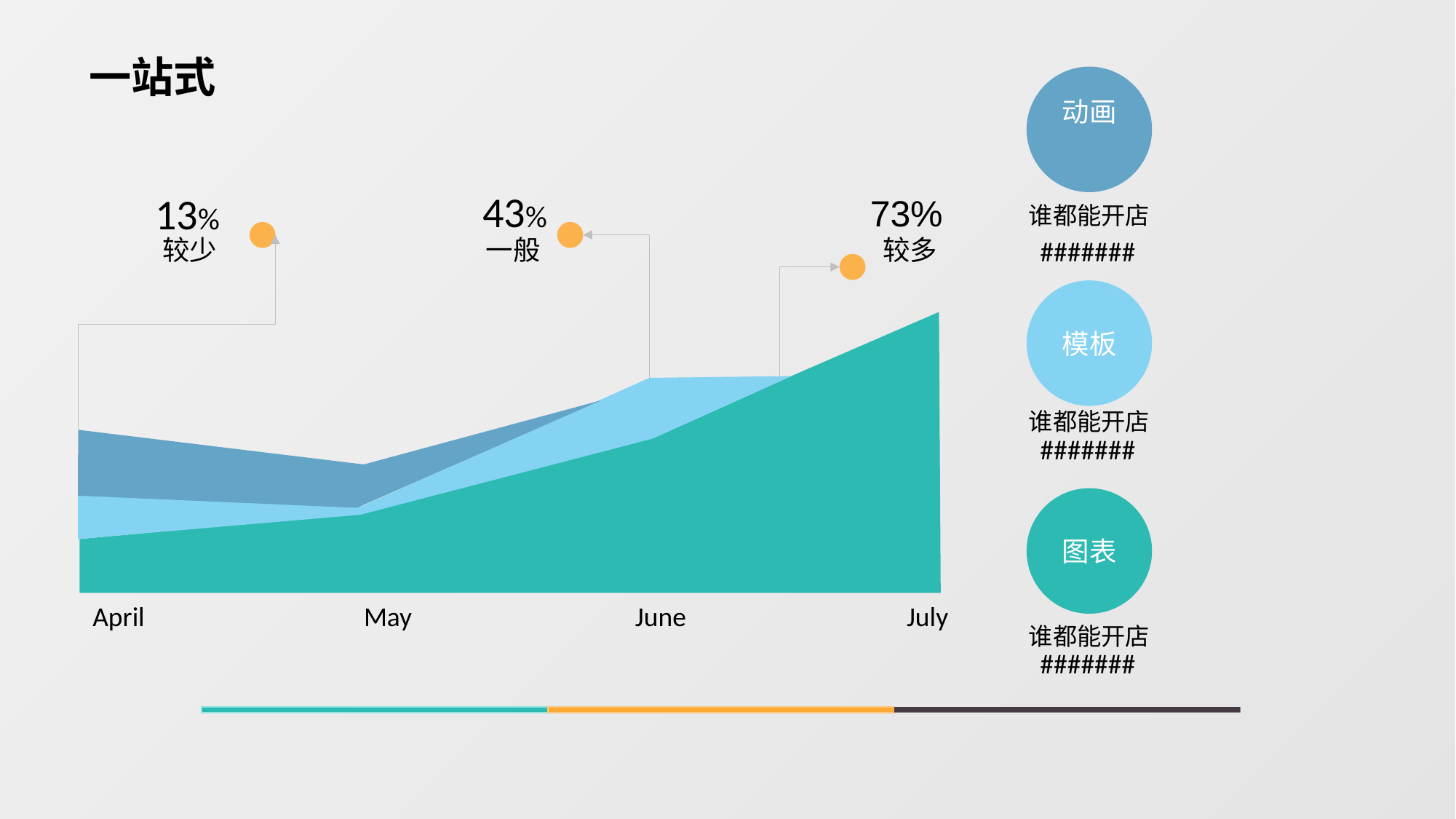

一站式

动画
谁都能开店
#######
43%
一般
13%
较少
73%
较多

模板
谁都能开店
#######

图表
谁都能开店
#######
April
May
June
July